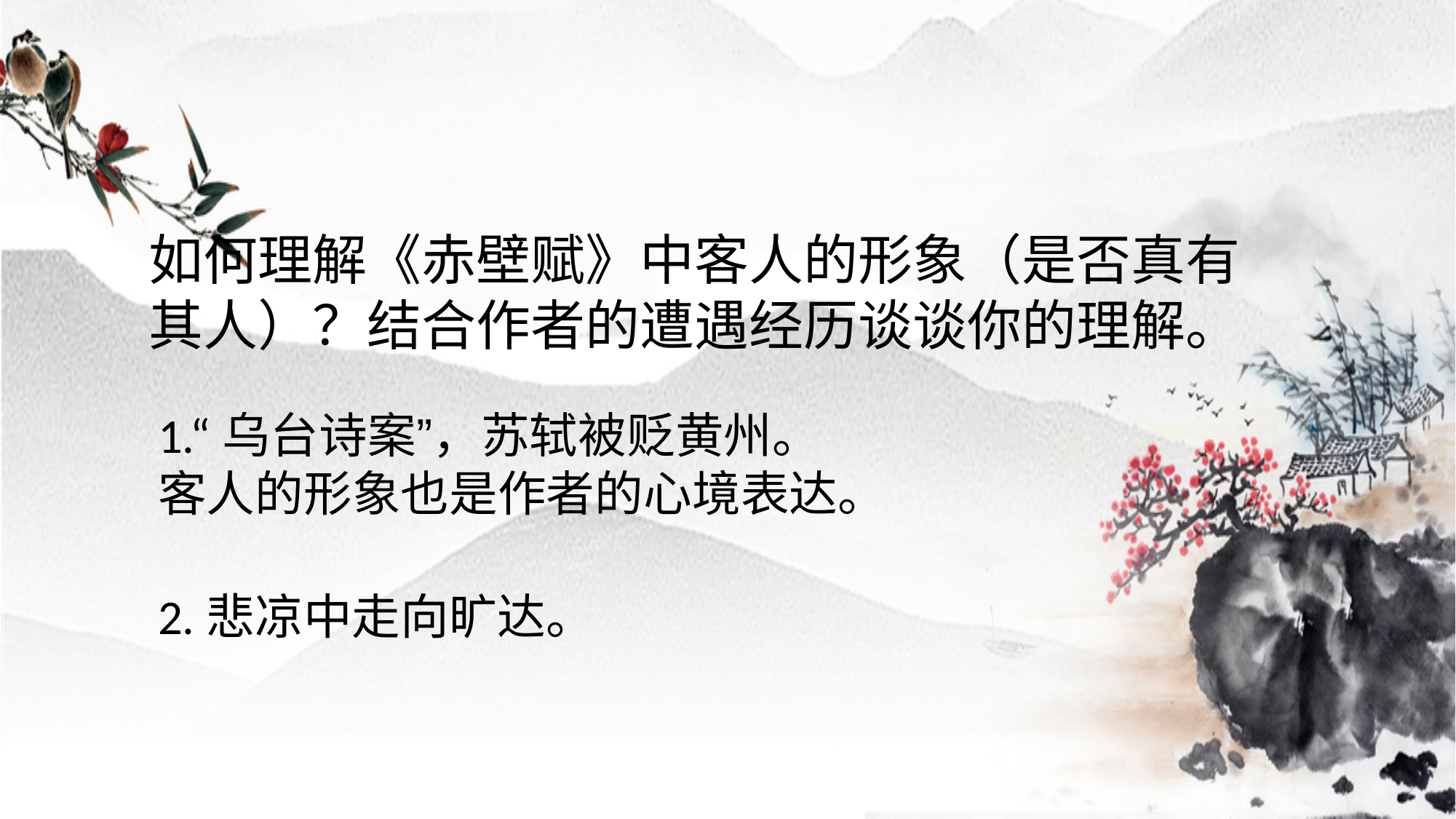

如何理解《赤壁赋》中客人的形象（是否真有其人）？结合作者的遭遇经历谈谈你的理解。
1.“乌台诗案”，苏轼被贬黄州。
客人的形象也是作者的心境表达。
2.悲凉中走向旷达。